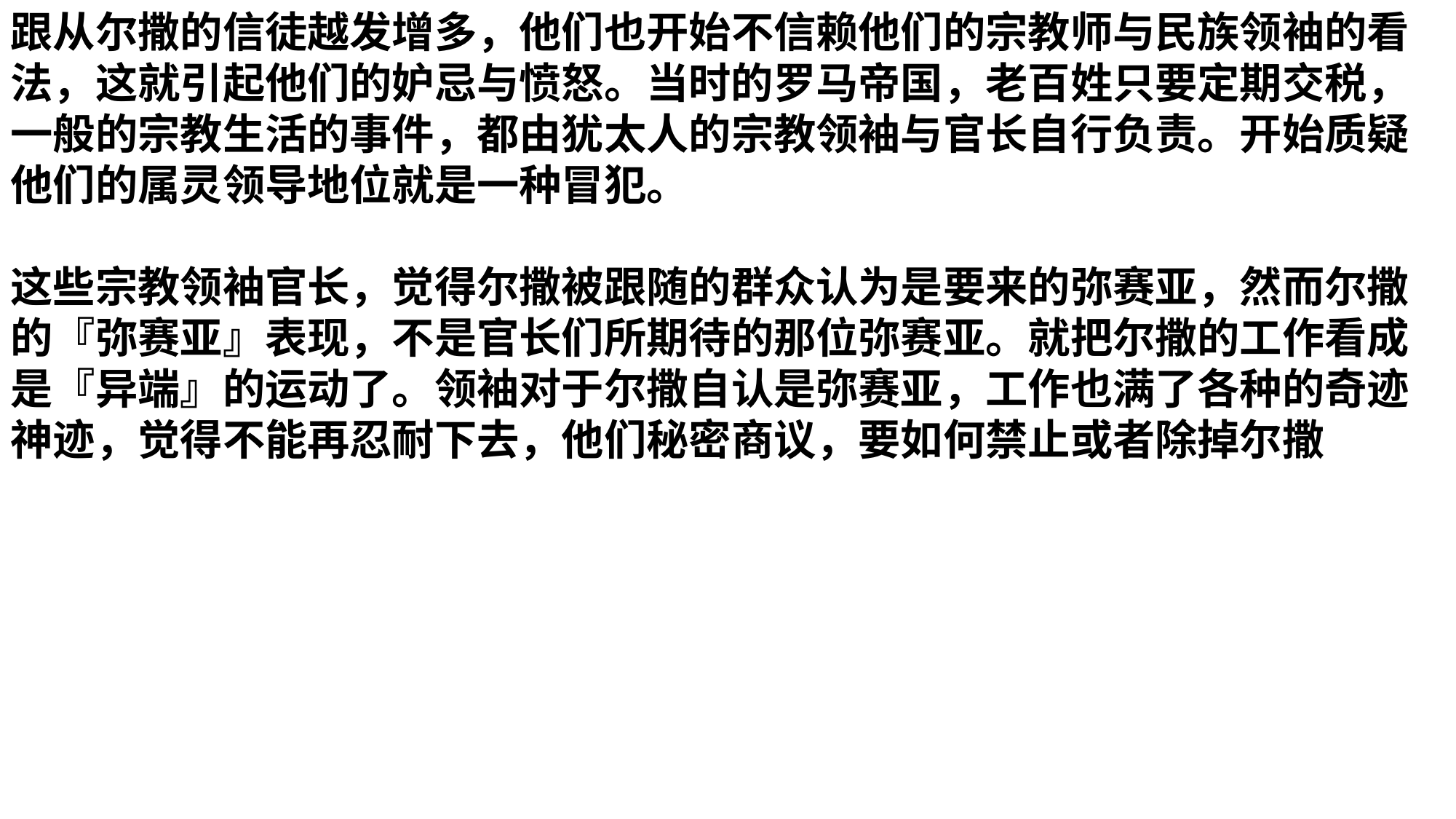

跟从尔撒的信徒越发增多，他们也开始不信赖他们的宗教师与民族领袖的看法，这就引起他们的妒忌与愤怒。当时的罗马帝国，老百姓只要定期交税，一般的宗教生活的事件，都由犹太人的宗教领袖与官长自行负责。开始质疑他们的属灵领导地位就是一种冒犯。

这些宗教领袖官长，觉得尔撒被跟随的群众认为是要来的弥赛亚，然而尔撒的『弥赛亚』表现，不是官长们所期待的那位弥赛亚。就把尔撒的工作看成是『异端』的运动了。领袖对于尔撒自认是弥赛亚，工作也满了各种的奇迹神迹，觉得不能再忍耐下去，他们秘密商议，要如何禁止或者除掉尔撒